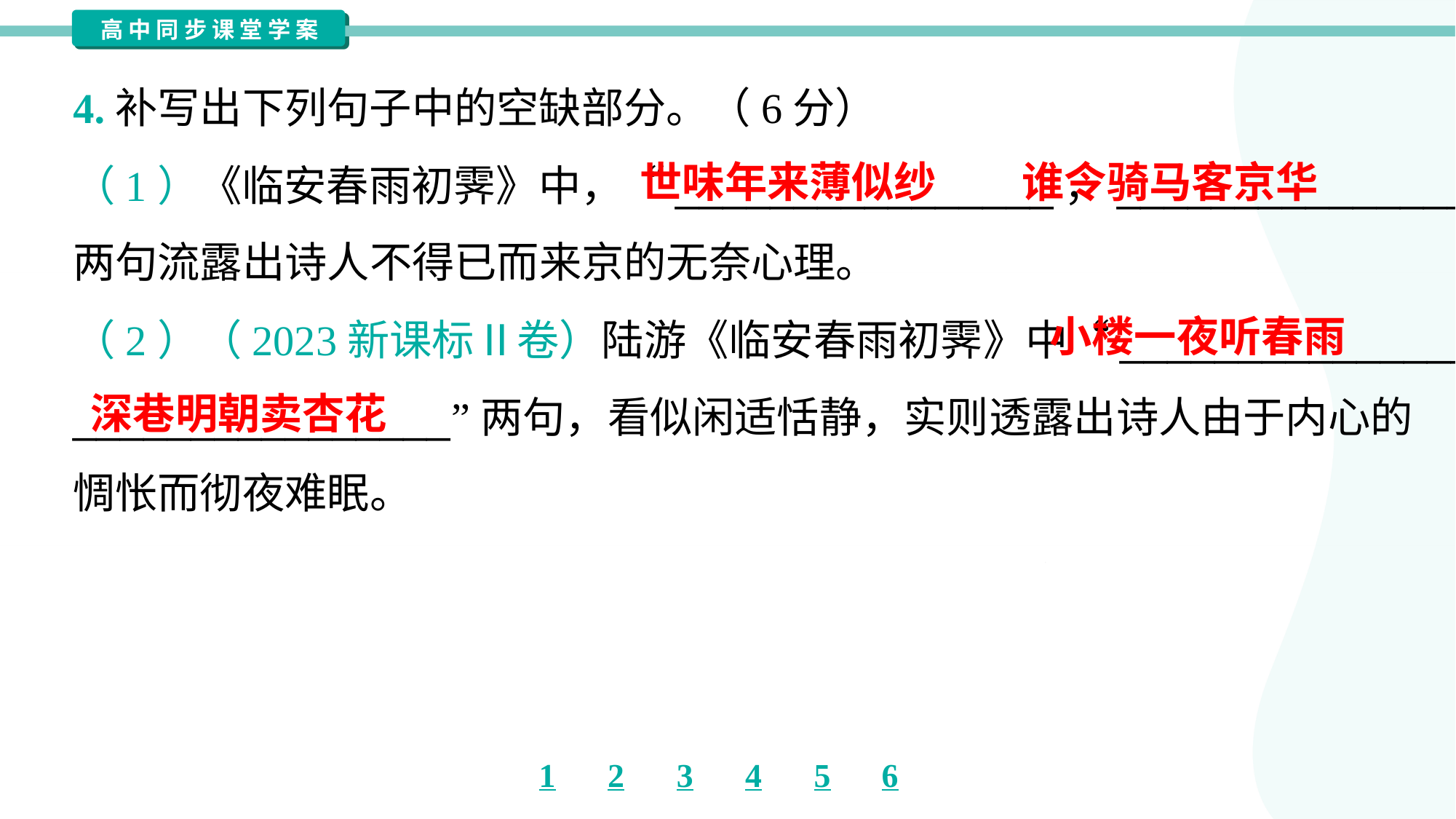

4.补写出下列句子中的空缺部分。（6分）
世味年来薄似纱
谁令骑马客京华
（1）《临安春雨初霁》中，“________________，________________”
两句流露出诗人不得已而来京的无奈心理。
小楼一夜听春雨
（2）（2023新课标Ⅱ卷）陆游《临安春雨初霁》中“________________，
________________”两句，看似闲适恬静，实则透露出诗人由于内心的
惆怅而彻夜难眠。
深巷明朝卖杏花